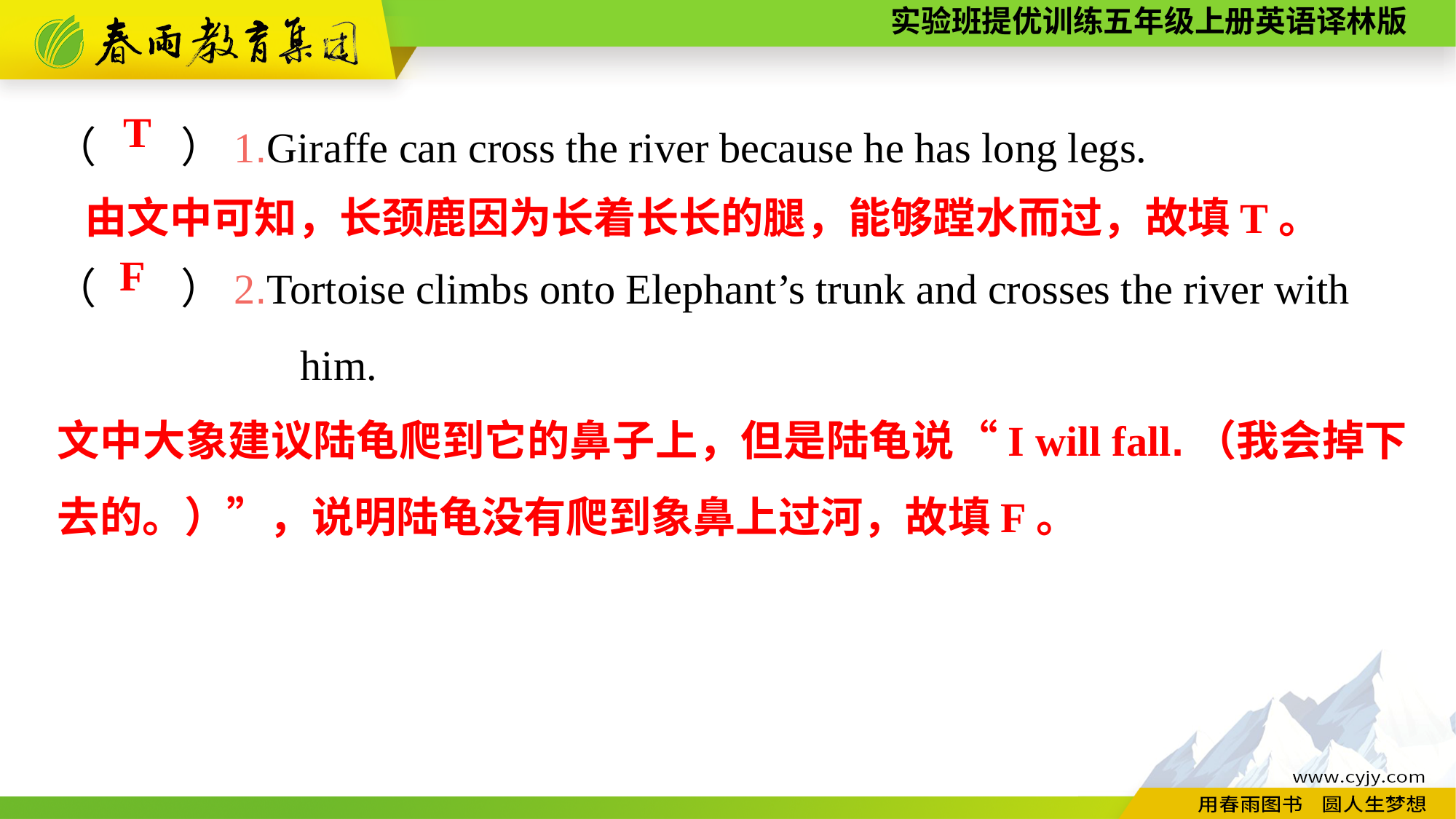

（　　）1.Giraffe can cross the river because he has long legs.

（　　）2.Tortoise climbs onto Elephant’s trunk and crosses the river with
	             him.
T
由文中可知，长颈鹿因为长着长长的腿，能够蹚水而过，故填T。
F
文中大象建议陆龟爬到它的鼻子上，但是陆龟说“I will fall.（我会掉下去的。）”，说明陆龟没有爬到象鼻上过河，故填F。